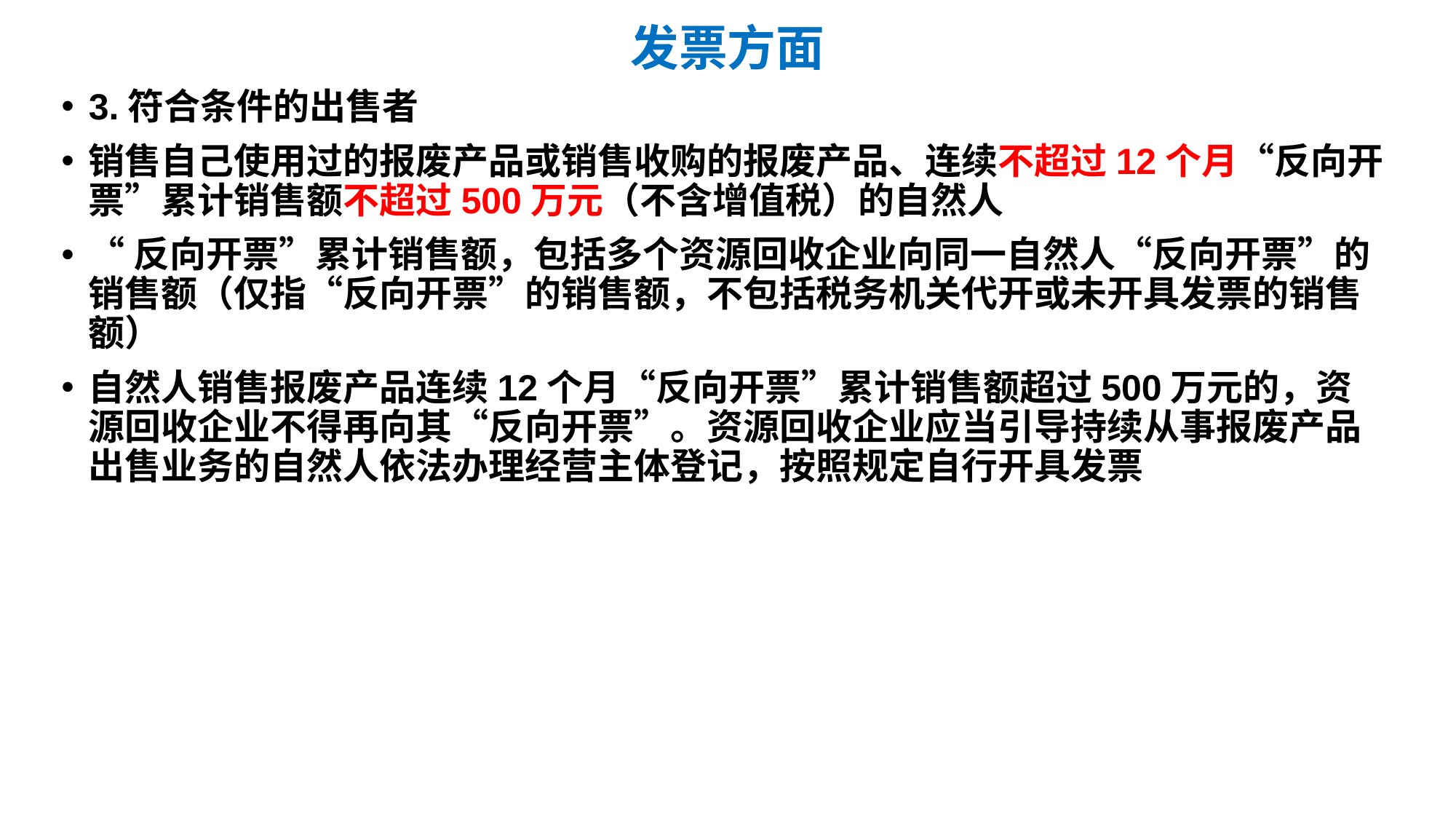

# 发票方面
3.符合条件的出售者
销售自己使用过的报废产品或销售收购的报废产品、连续不超过12个月“反向开票”累计销售额不超过500万元（不含增值税）的自然人
“反向开票”累计销售额，包括多个资源回收企业向同一自然人“反向开票”的销售额（仅指“反向开票”的销售额，不包括税务机关代开或未开具发票的销售额）
自然人销售报废产品连续12个月“反向开票”累计销售额超过500万元的，资源回收企业不得再向其“反向开票”。资源回收企业应当引导持续从事报废产品出售业务的自然人依法办理经营主体登记，按照规定自行开具发票